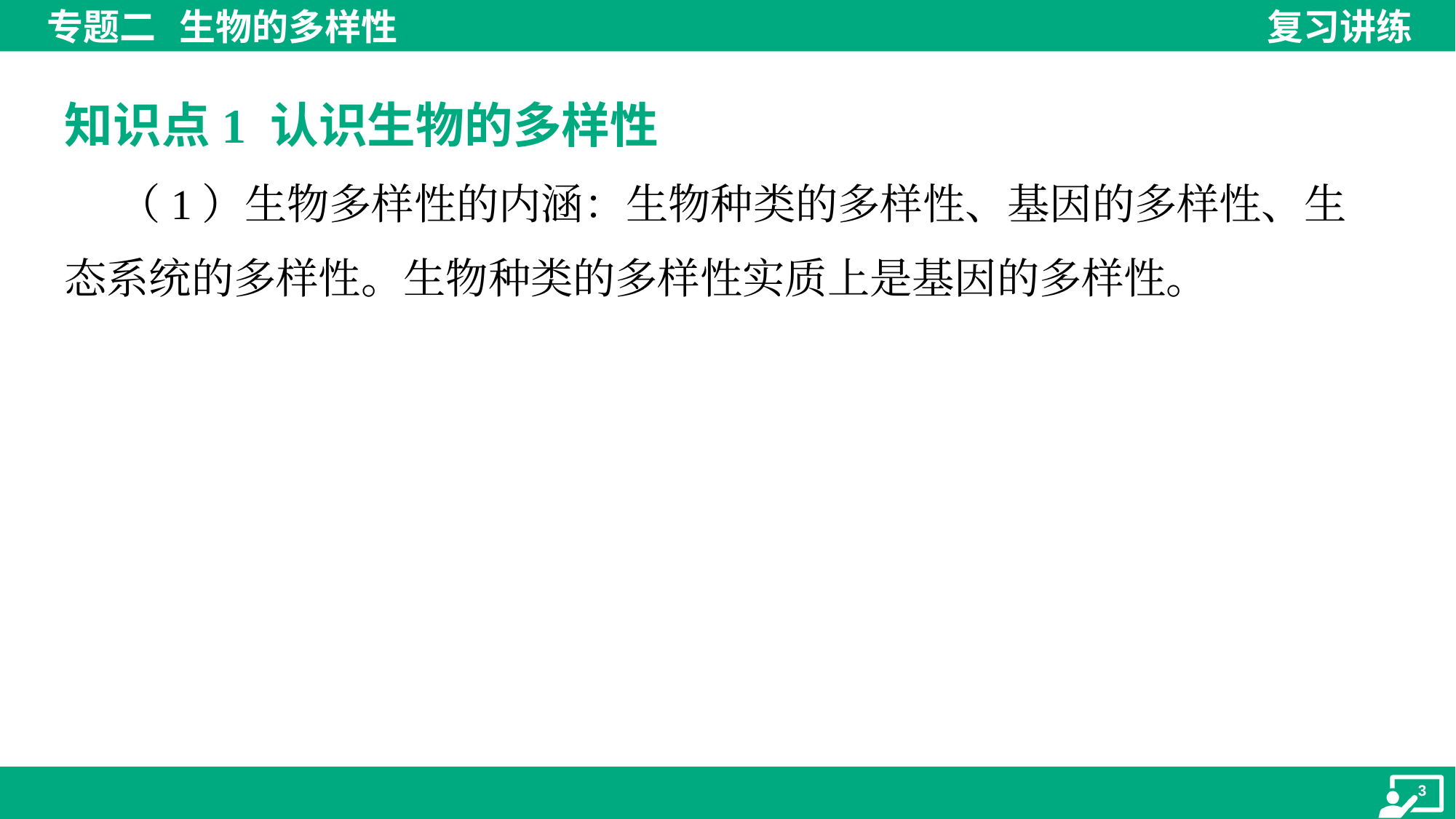

知识点1 认识生物的多样性
    （1）生物多样性的内涵：生物种类的多样性、基因的多样性、生
态系统的多样性。生物种类的多样性实质上是基因的多样性。